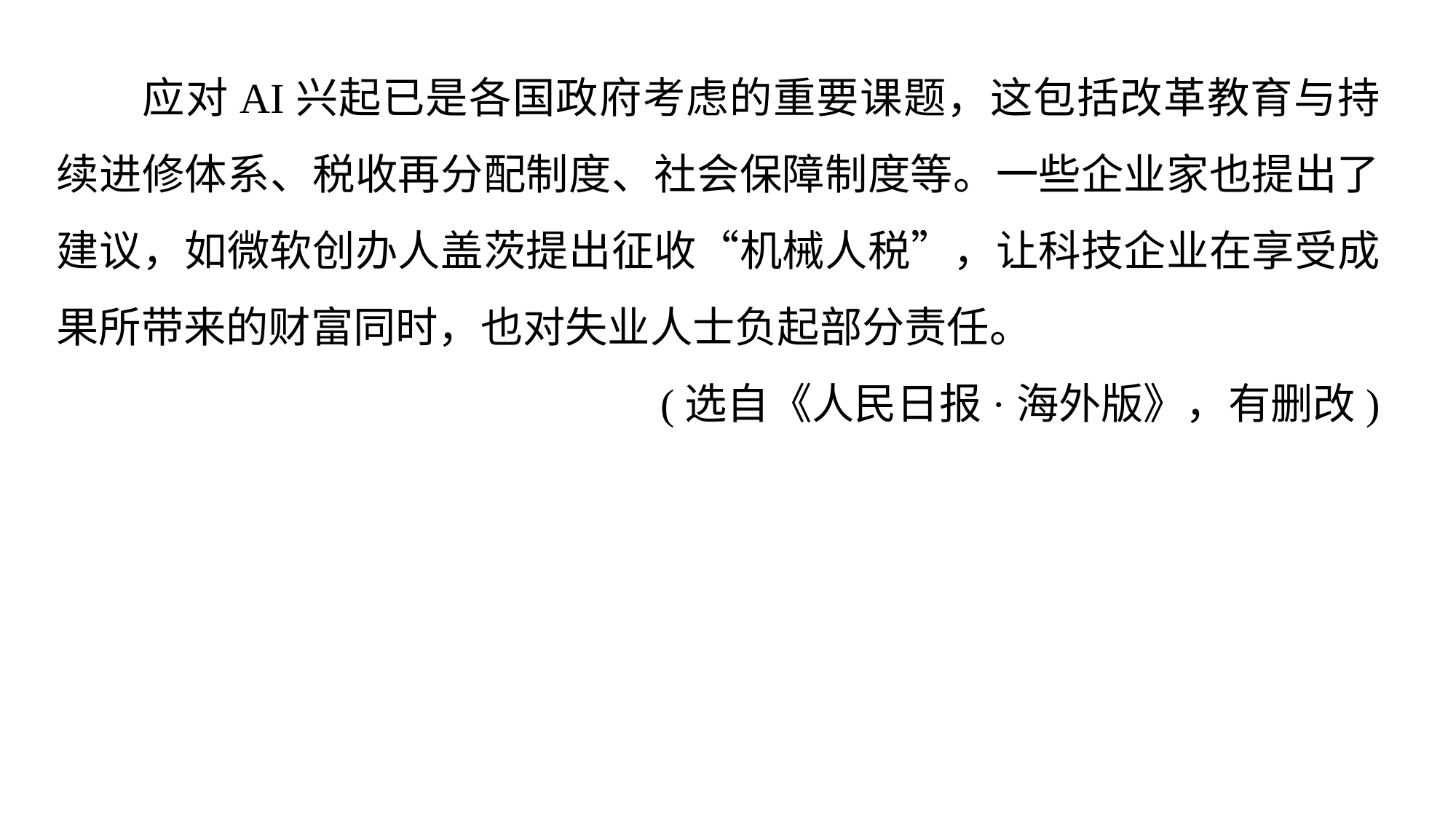

应对AI兴起已是各国政府考虑的重要课题，这包括改革教育与持续进修体系、税收再分配制度、社会保障制度等。一些企业家也提出了建议，如微软创办人盖茨提出征收“机械人税”，让科技企业在享受成果所带来的财富同时，也对失业人士负起部分责任。
(选自《人民日报·海外版》，有删改)